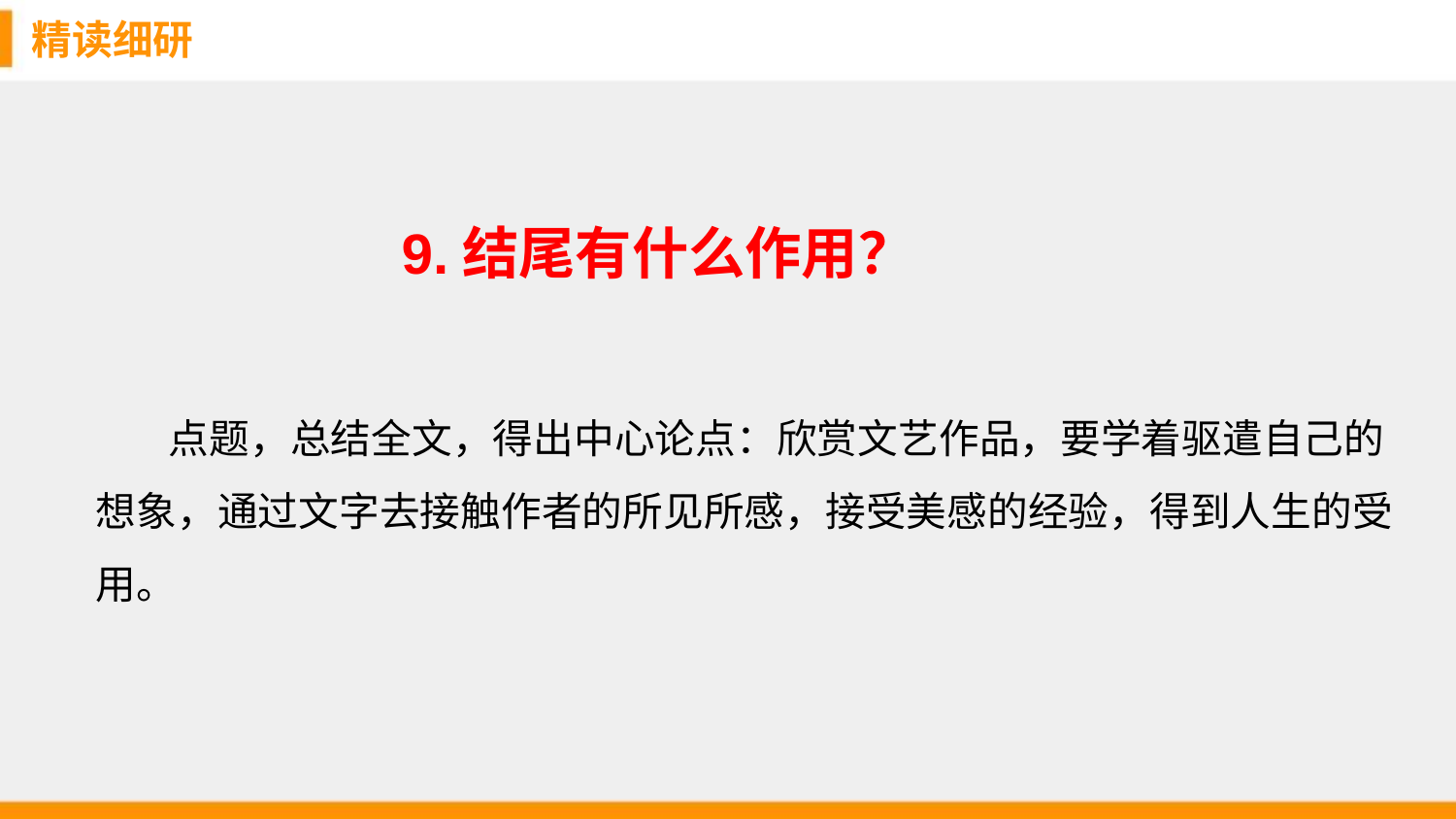

精读细研

9.结尾有什么作用？
点题，总结全文，得出中心论点：欣赏文艺作品，要学着驱遣自己的想象，通过文字去接触作者的所见所感，接受美感的经验，得到人生的受用。